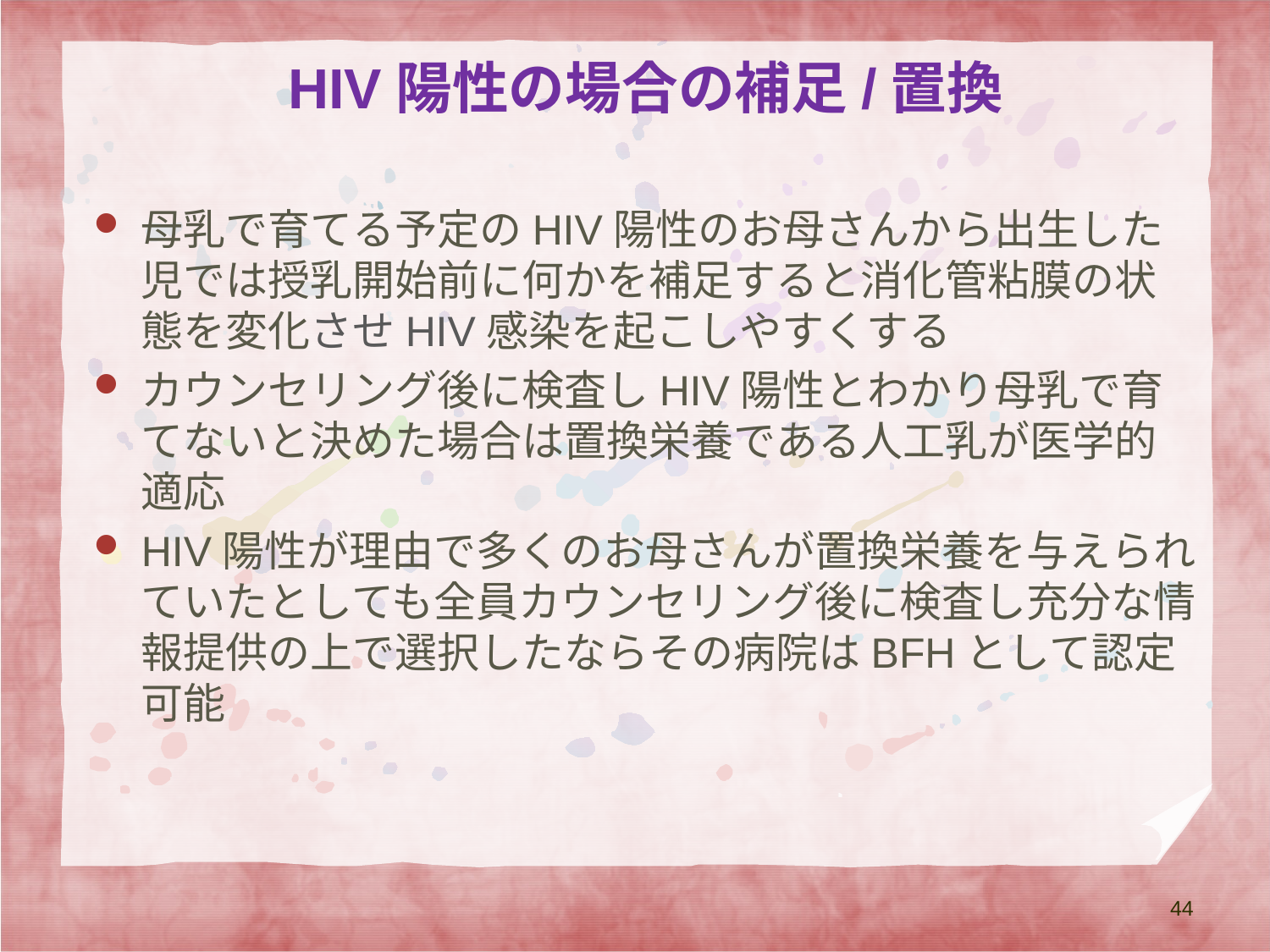

# HIV陽性の場合の補足/置換
母乳で育てる予定のHIV陽性のお母さんから出生した児では授乳開始前に何かを補足すると消化管粘膜の状態を変化させHIV感染を起こしやすくする
カウンセリング後に検査しHIV陽性とわかり母乳で育てないと決めた場合は置換栄養である人工乳が医学的適応
HIV陽性が理由で多くのお母さんが置換栄養を与えられていたとしても全員カウンセリング後に検査し充分な情報提供の上で選択したならその病院はBFHとして認定可能

44